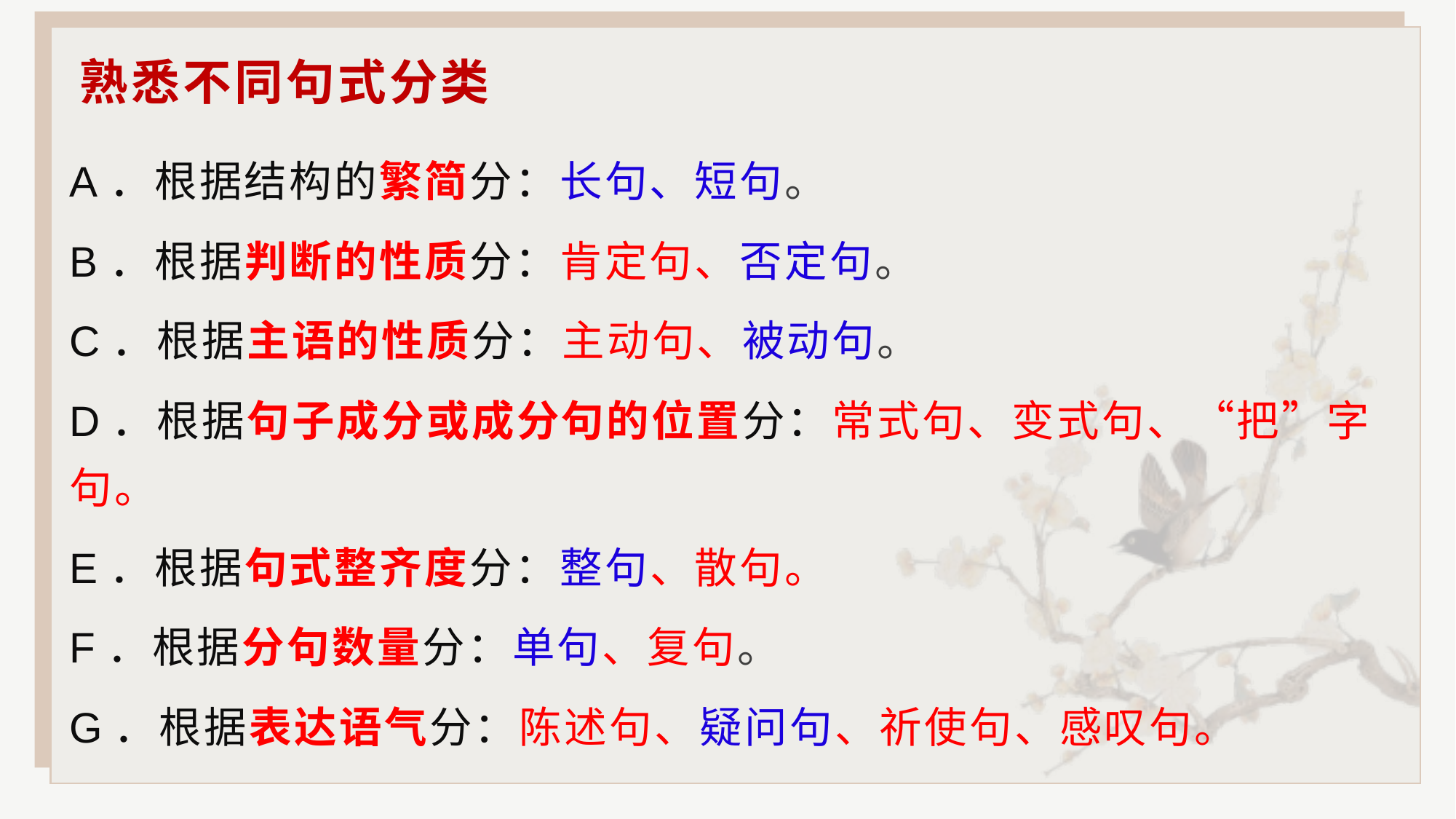

# 熟悉不同句式分类
A．根据结构的繁简分：长句、短句。
B．根据判断的性质分：肯定句、否定句。
C．根据主语的性质分：主动句、被动句。
D．根据句子成分或成分句的位置分：常式句、变式句、“把”字句。
E．根据句式整齐度分：整句、散句。
F．根据分句数量分：单句、复句。
G．根据表达语气分：陈述句、疑问句、祈使句、感叹句。